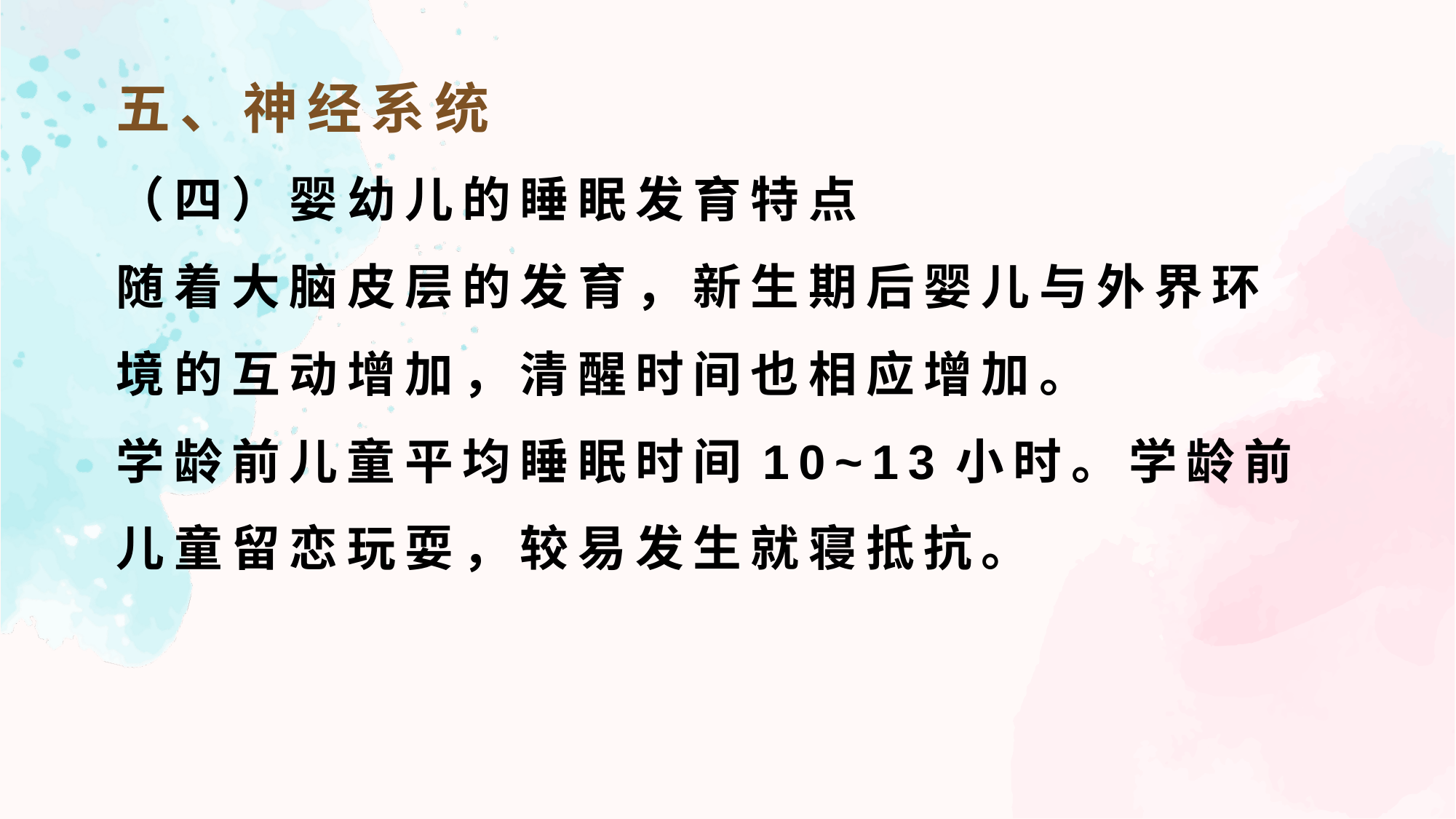

五、神经系统
（四）婴幼儿的睡眠发育特点
随着大脑皮层的发育，新生期后婴儿与外界环境的互动增加，清醒时间也相应增加。
学龄前儿童平均睡眠时间10~13小时。学龄前儿童留恋玩耍，较易发生就寝抵抗。